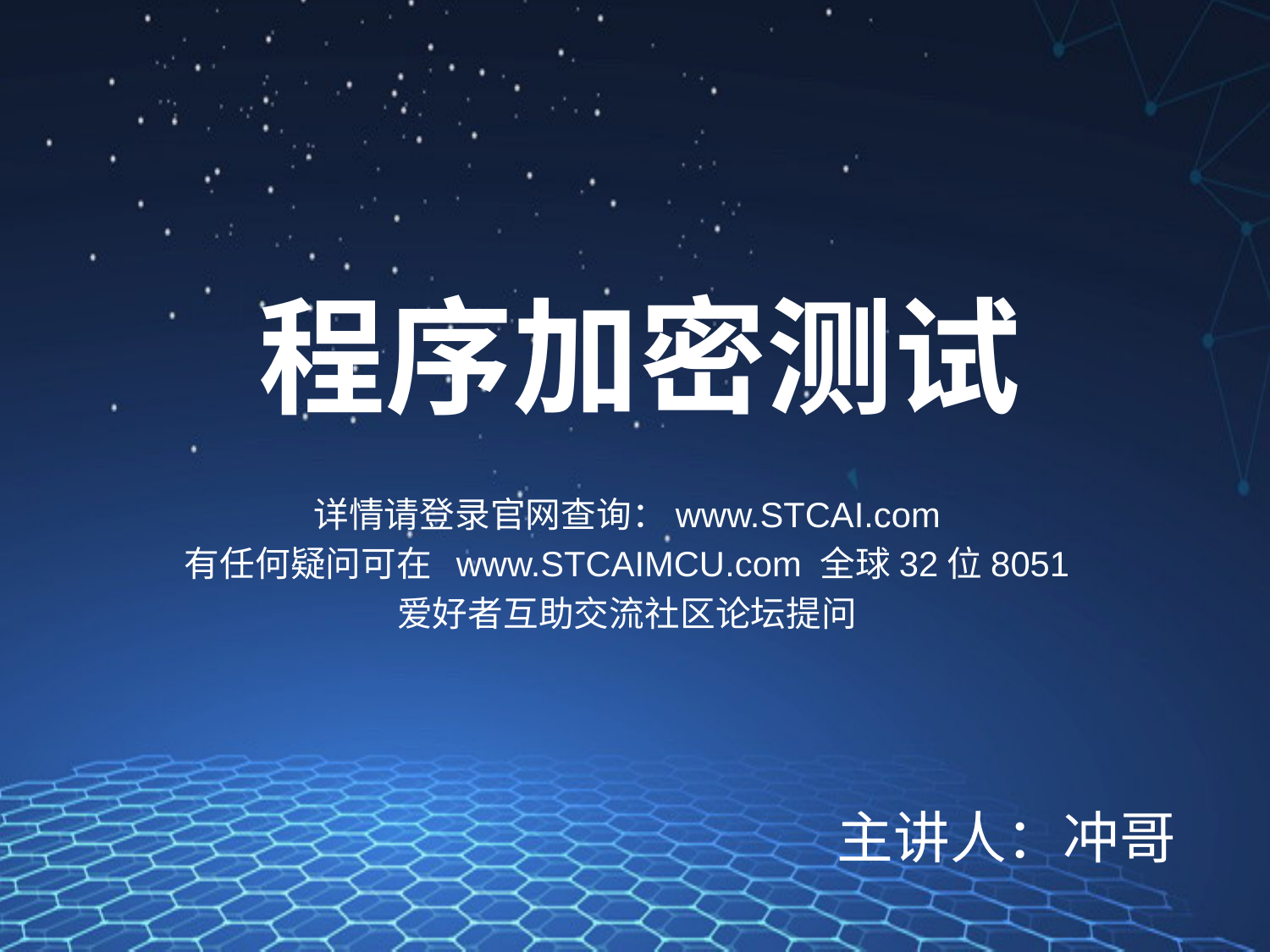

# 程序加密测试
详情请登录官网查询：www.STCAI.com
有任何疑问可在  www.STCAIMCU.com 全球32位8051
爱好者互助交流社区论坛提问

主讲人：冲哥